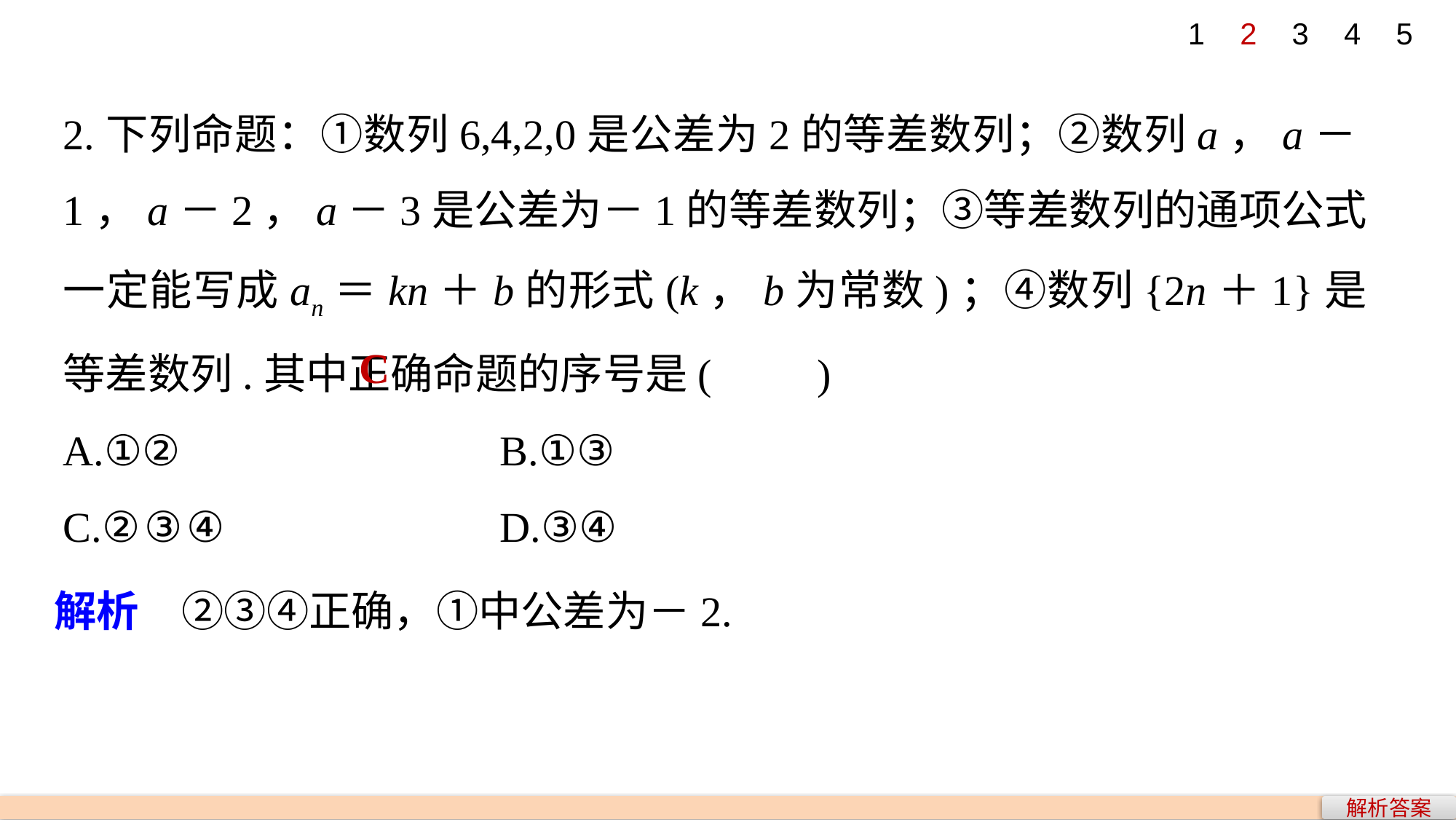

1
2
3
4
5
2.下列命题：①数列6,4,2,0是公差为2的等差数列；②数列a，a－1，a－2，a－3是公差为－1的等差数列；③等差数列的通项公式一定能写成an＝kn＋b的形式(k，b为常数)；④数列{2n＋1}是等差数列.其中正确命题的序号是(　　)
A.①②  			B.①③
C.②③④  			D.③④
C
解析　②③④正确，①中公差为－2.
解析答案